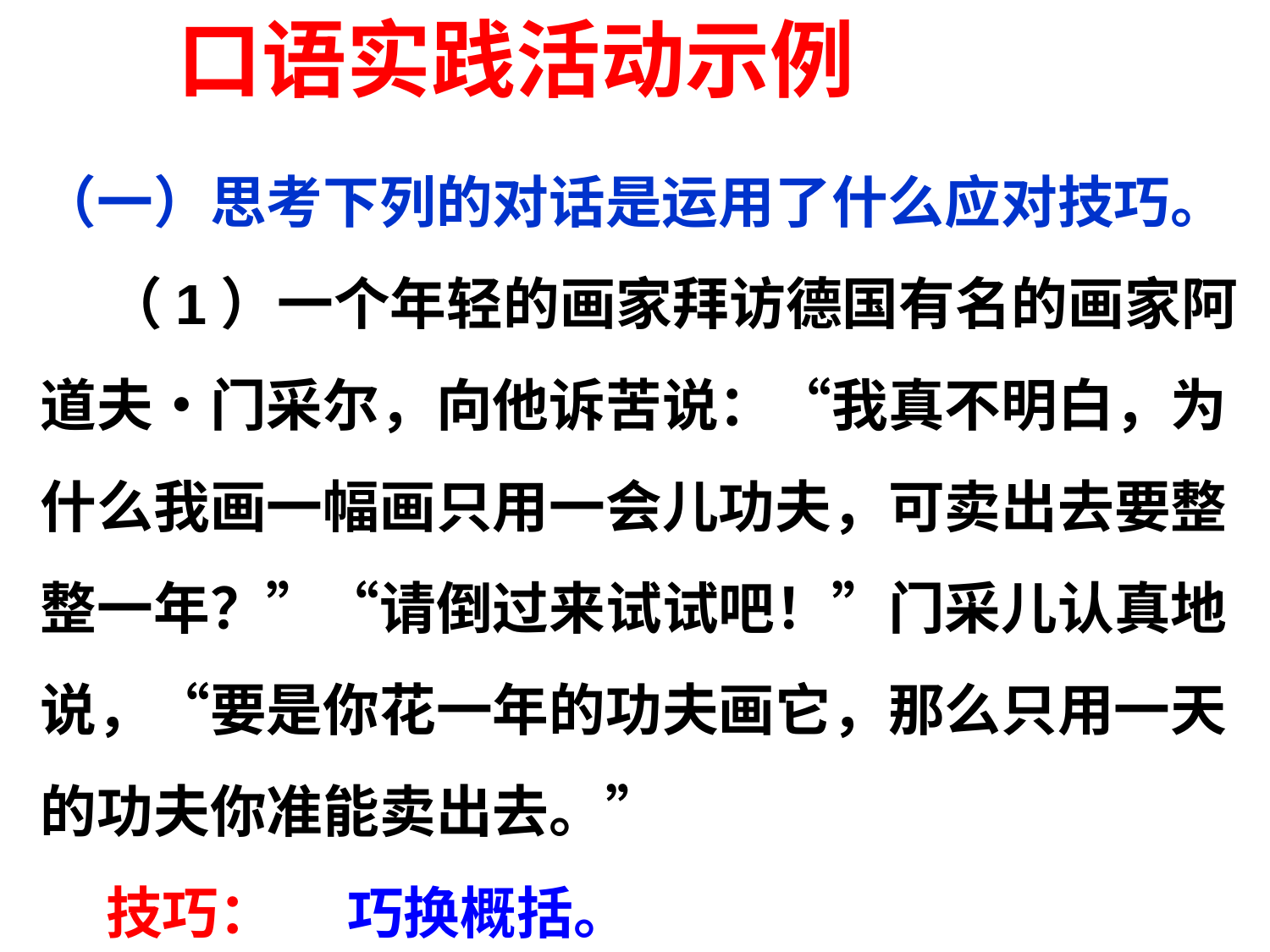

口语实践活动示例
（一）思考下列的对话是运用了什么应对技巧。
    （1）一个年轻的画家拜访德国有名的画家阿道夫•门采尔，向他诉苦说：“我真不明白，为什么我画一幅画只用一会儿功夫，可卖出去要整整一年？”“请倒过来试试吧！”门采儿认真地说，“要是你花一年的功夫画它，那么只用一天的功夫你准能卖出去。”
    技巧：

巧换概括。